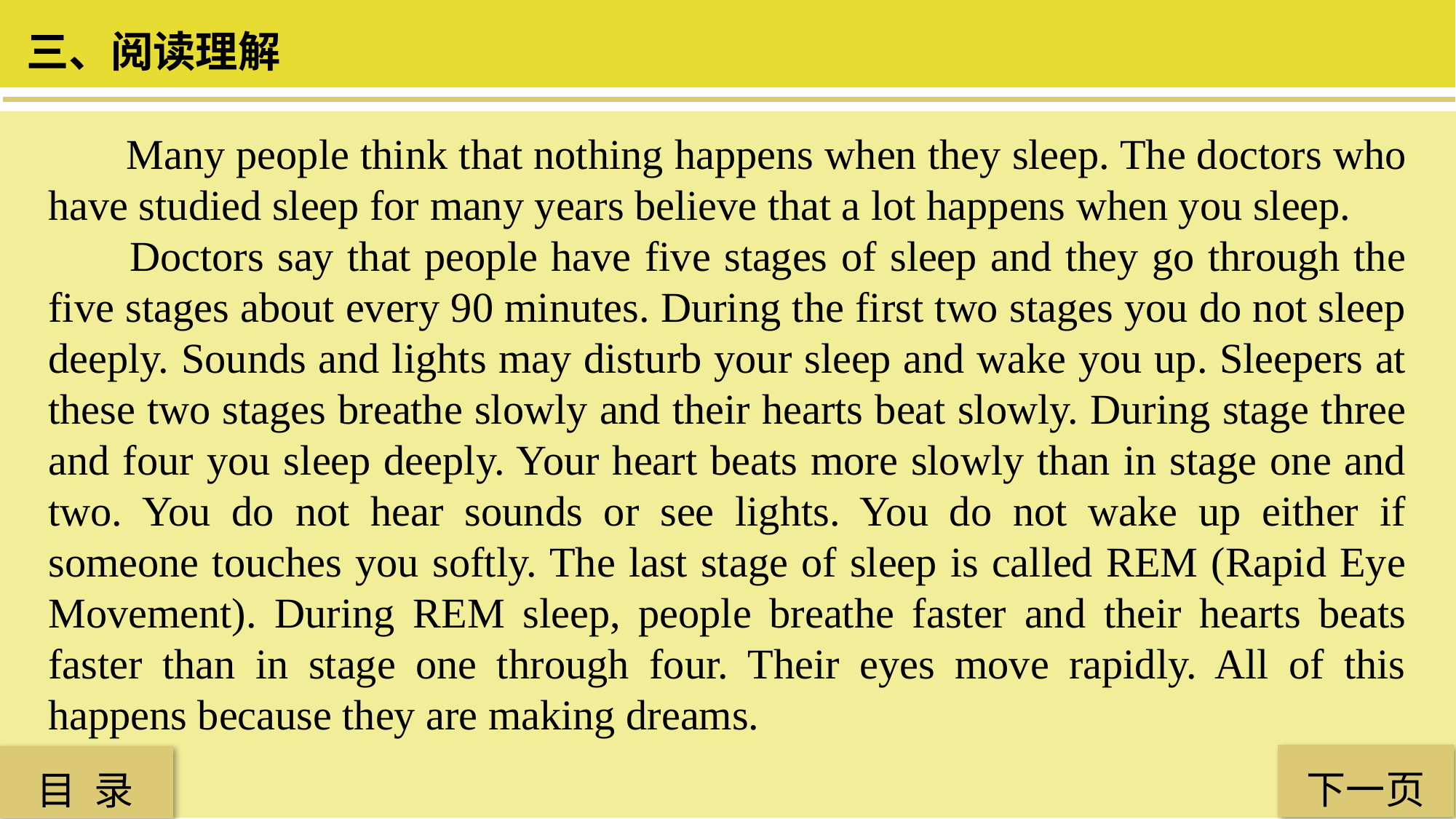

三、阅读理解
       Many people think that nothing happens when they sleep. The doctors who have studied sleep for many years believe that a lot happens when you sleep.
      Doctors say that people have five stages of sleep and they go through the five stages about every 90 minutes. During the first two stages you do not sleep deeply. Sounds and lights may disturb your sleep and wake you up. Sleepers at these two stages breathe slowly and their hearts beat slowly. During stage three and four you sleep deeply. Your heart beats more slowly than in stage one and two. You do not hear sounds or see lights. You do not wake up either if someone touches you softly. The last stage of sleep is called REM (Rapid Eye Movement). During REM sleep, people breathe faster and their hearts beats faster than in stage one through four. Their eyes move rapidly. All of this happens because they are making dreams.